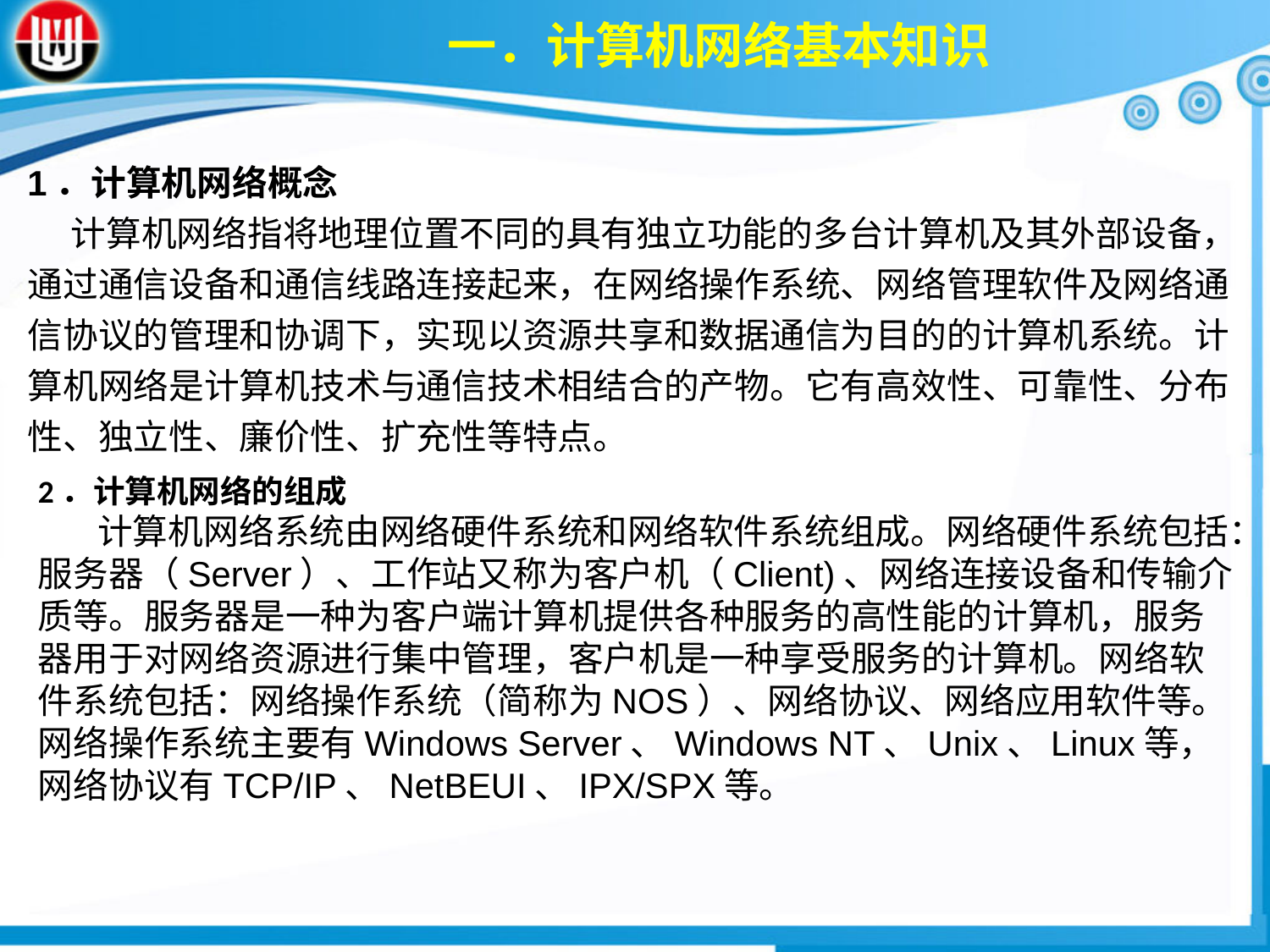

一．计算机网络基本知识
1．计算机网络概念
　 计算机网络指将地理位置不同的具有独立功能的多台计算机及其外部设备，通过通信设备和通信线路连接起来，在网络操作系统、网络管理软件及网络通信协议的管理和协调下，实现以资源共享和数据通信为目的的计算机系统。计算机网络是计算机技术与通信技术相结合的产物。它有高效性、可靠性、分布性、独立性、廉价性、扩充性等特点。

2．计算机网络的组成
       计算机网络系统由网络硬件系统和网络软件系统组成。网络硬件系统包括：服务器（Server）、工作站又称为客户机（Client)、网络连接设备和传输介质等。服务器是一种为客户端计算机提供各种服务的高性能的计算机，服务器用于对网络资源进行集中管理，客户机是一种享受服务的计算机。网络软件系统包括：网络操作系统（简称为NOS）、网络协议、网络应用软件等。网络操作系统主要有Windows Server、Windows NT、Unix、Linux等，网络协议有TCP/IP、NetBEUI、IPX/SPX等。